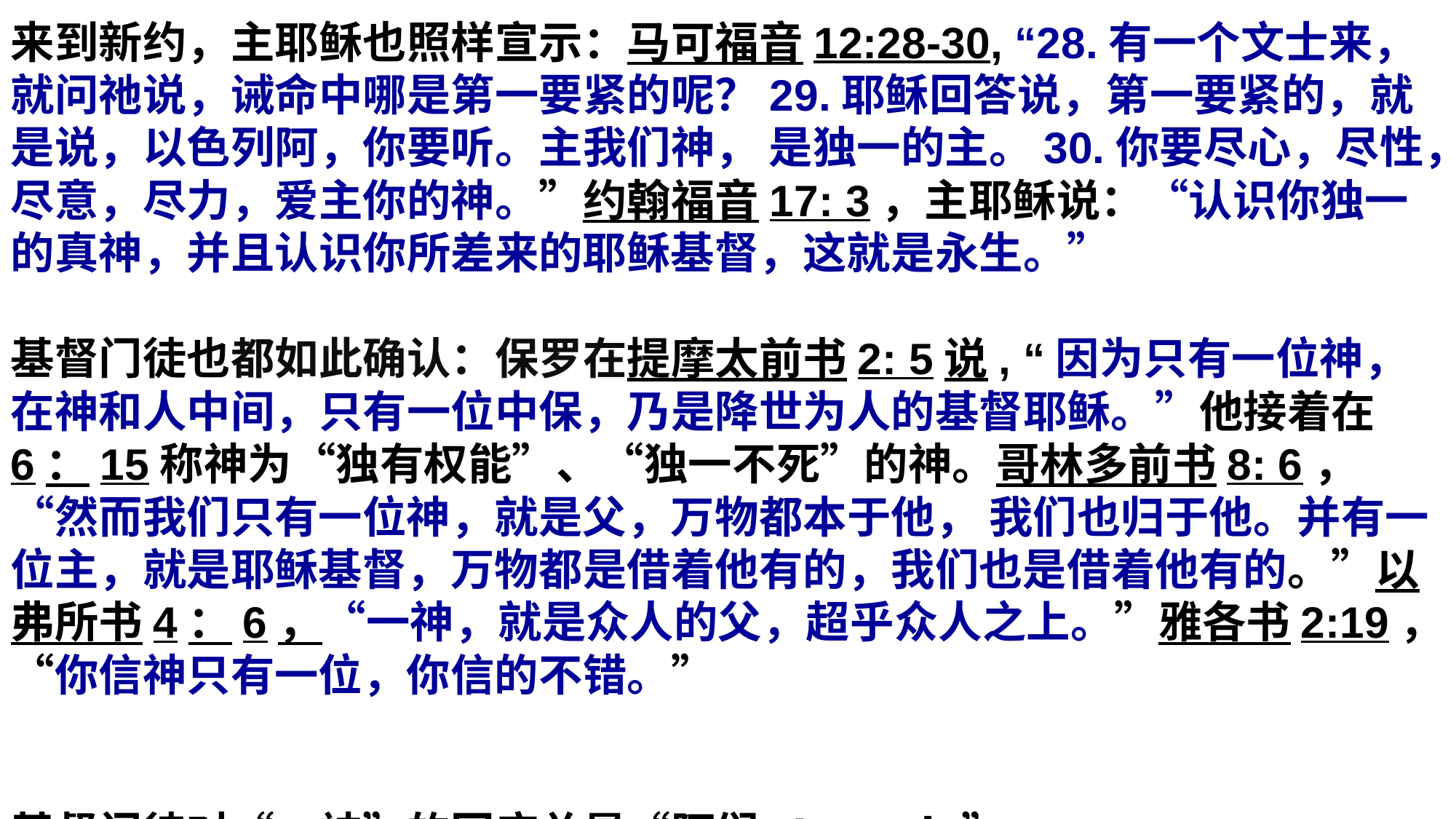

来到新约，主耶稣也照样宣示：马可福音12:28-30, “28.有一个文士来，就问祂说，诫命中哪是第一要紧的呢？29.耶稣回答说，第一要紧的，就是说，以色列阿，你要听。主我们神， 是独一的主。30.你要尽心，尽性，尽意，尽力，爱主你的神。”约翰福音17: 3，主耶稣说：“认识你独一的真神，并且认识你所差来的耶稣基督，这就是永生。”

基督门徒也都如此确认：保罗在提摩太前书2: 5说, “因为只有一位神，在神和人中间，只有一位中保，乃是降世为人的基督耶稣。”他接着在6：15称神为“独有权能”、“独一不死”的神。哥林多前书8: 6，“然而我们只有一位神，就是父，万物都本于他， 我们也归于他。并有一位主，就是耶稣基督，万物都是借着他有的，我们也是借着他有的。”以弗所书4：6，“一神，就是众人的父，超乎众人之上。”雅各书2:19，“你信神只有一位，你信的不错。”

基督门徒对“一神”的回应总是“阿们-Amen！”。